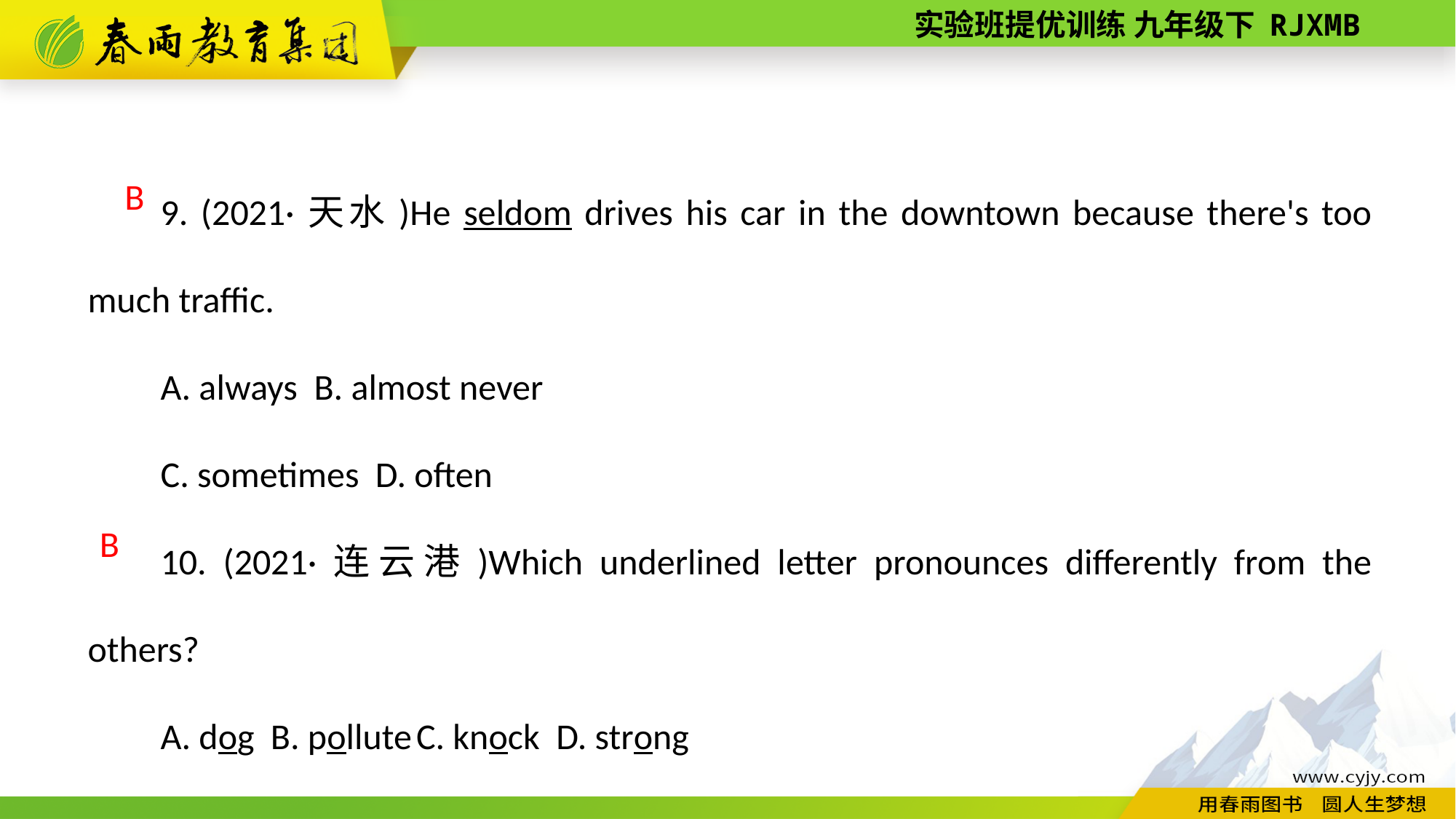

9. (2021·天水)He seldom drives his car in the downtown because there's too much traffic.
A. always  B. almost never
C. sometimes  D. often
10. (2021·连云港)Which underlined letter pronounces differently from the others?
A. dog  B. pollute C. knock  D. strong
 B
B